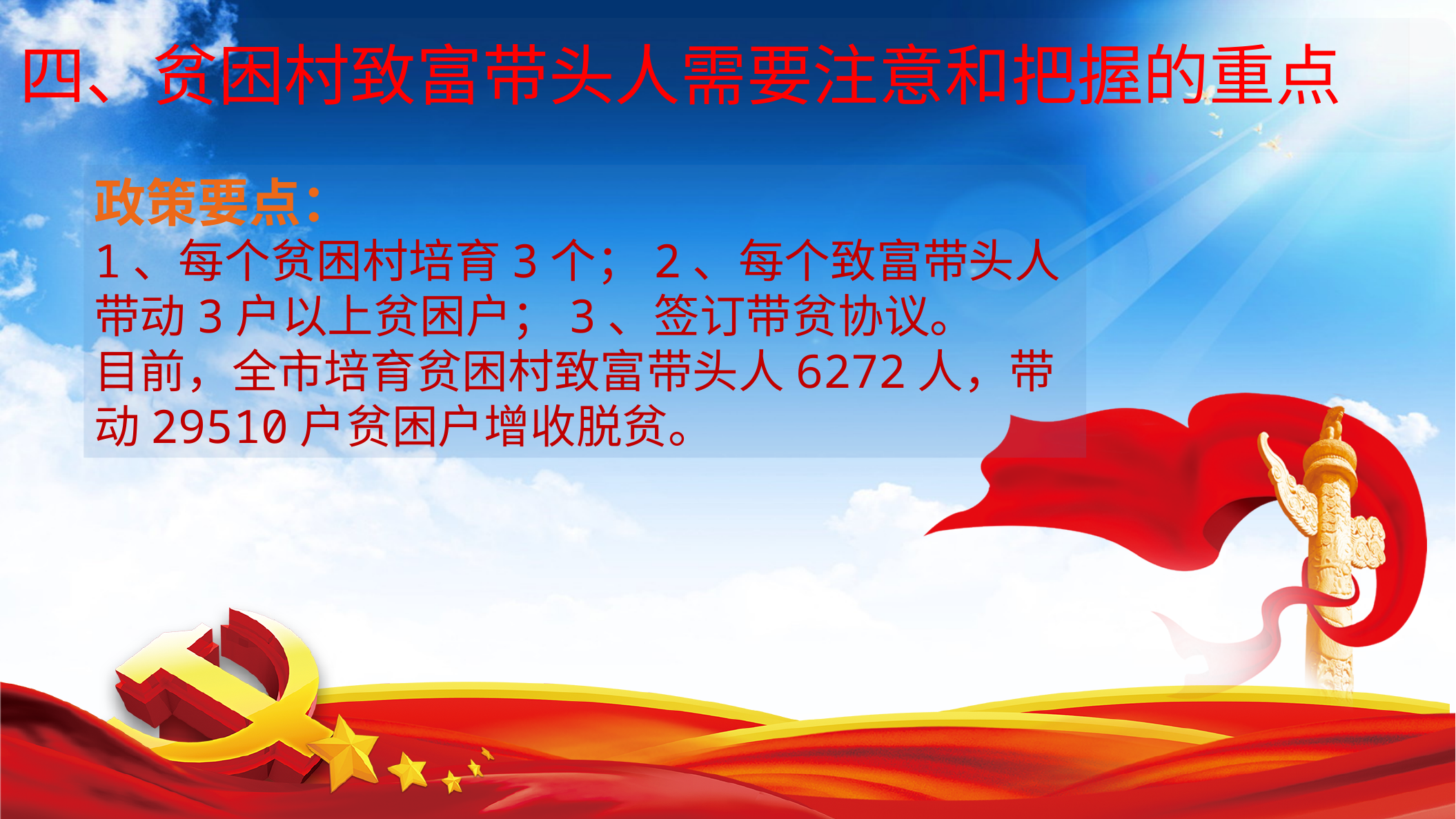

四、贫困村致富带头人需要注意和把握的重点
政策要点：
1、每个贫困村培育3个；2、每个致富带头人带动3户以上贫困户；3、签订带贫协议。
目前，全市培育贫困村致富带头人6272人，带动29510户贫困户增收脱贫。